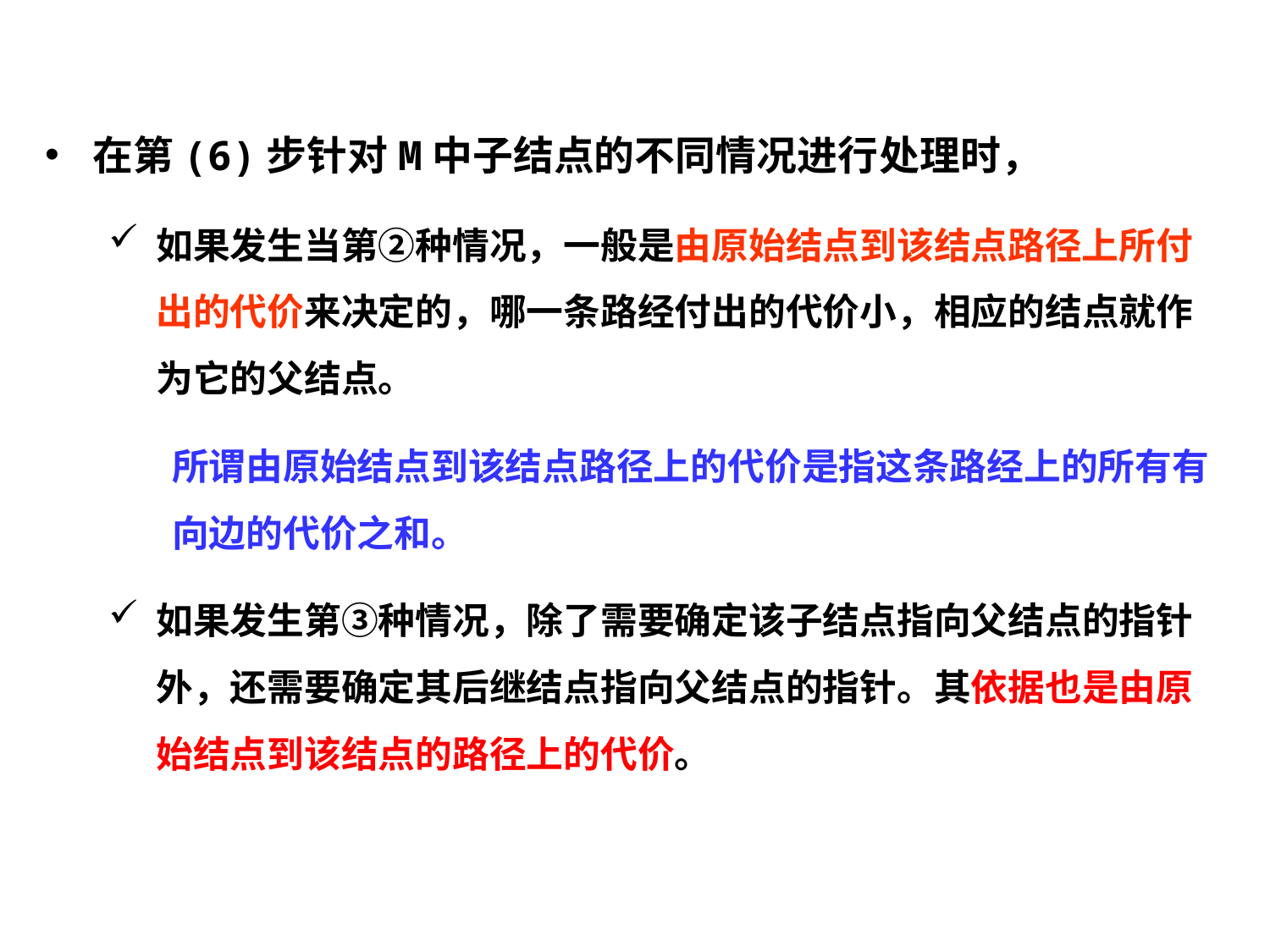

在第(6)步针对M中子结点的不同情况进行处理时，
如果发生当第②种情况，一般是由原始结点到该结点路径上所付出的代价来决定的，哪一条路经付出的代价小，相应的结点就作为它的父结点。
所谓由原始结点到该结点路径上的代价是指这条路经上的所有有向边的代价之和。
如果发生第③种情况，除了需要确定该子结点指向父结点的指针外，还需要确定其后继结点指向父结点的指针。其依据也是由原始结点到该结点的路径上的代价。